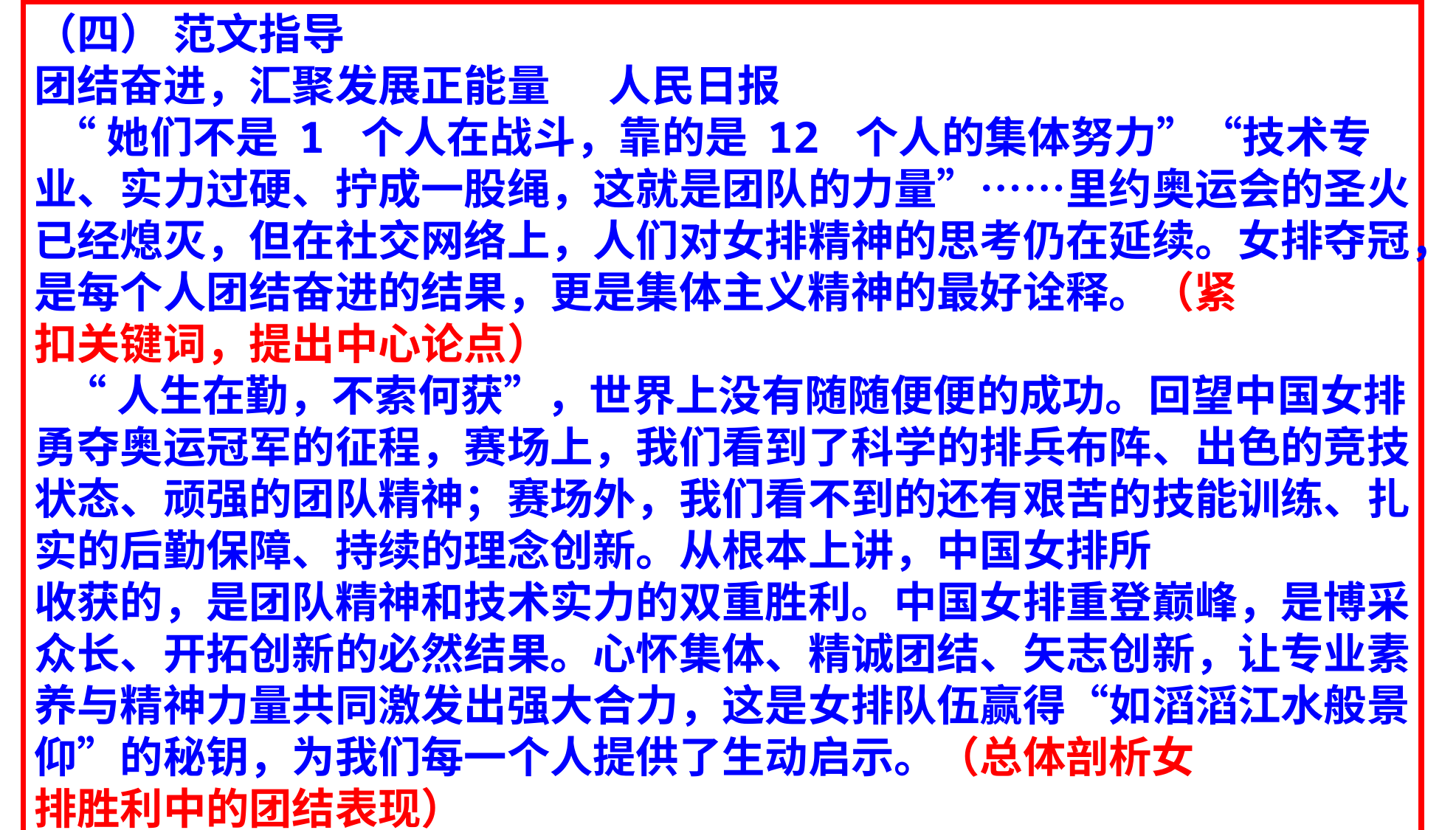

（四） 范文指导
团结奋进，汇聚发展正能量      人民日报
  “她们不是 1 个人在战斗，靠的是 12 个人的集体努力”“技术专业、实力过硬、拧成一股绳，这就是团队的力量”……里约奥运会的圣火已经熄灭，但在社交网络上，人们对女排精神的思考仍在延续。女排夺冠，是每个人团结奋进的结果，更是集体主义精神的最好诠释。（紧
扣关键词，提出中心论点）
   “人生在勤，不索何获”，世界上没有随随便便的成功。回望中国女排勇夺奥运冠军的征程，赛场上，我们看到了科学的排兵布阵、出色的竞技状态、顽强的团队精神；赛场外，我们看不到的还有艰苦的技能训练、扎实的后勤保障、持续的理念创新。从根本上讲，中国女排所
收获的，是团队精神和技术实力的双重胜利。中国女排重登巅峰，是博采众长、开拓创新的必然结果。心怀集体、精诚团结、矢志创新，让专业素养与精神力量共同激发出强大合力，这是女排队伍赢得“如滔滔江水般景仰”的秘钥，为我们每一个人提供了生动启示。（总体剖析女
排胜利中的团结表现）